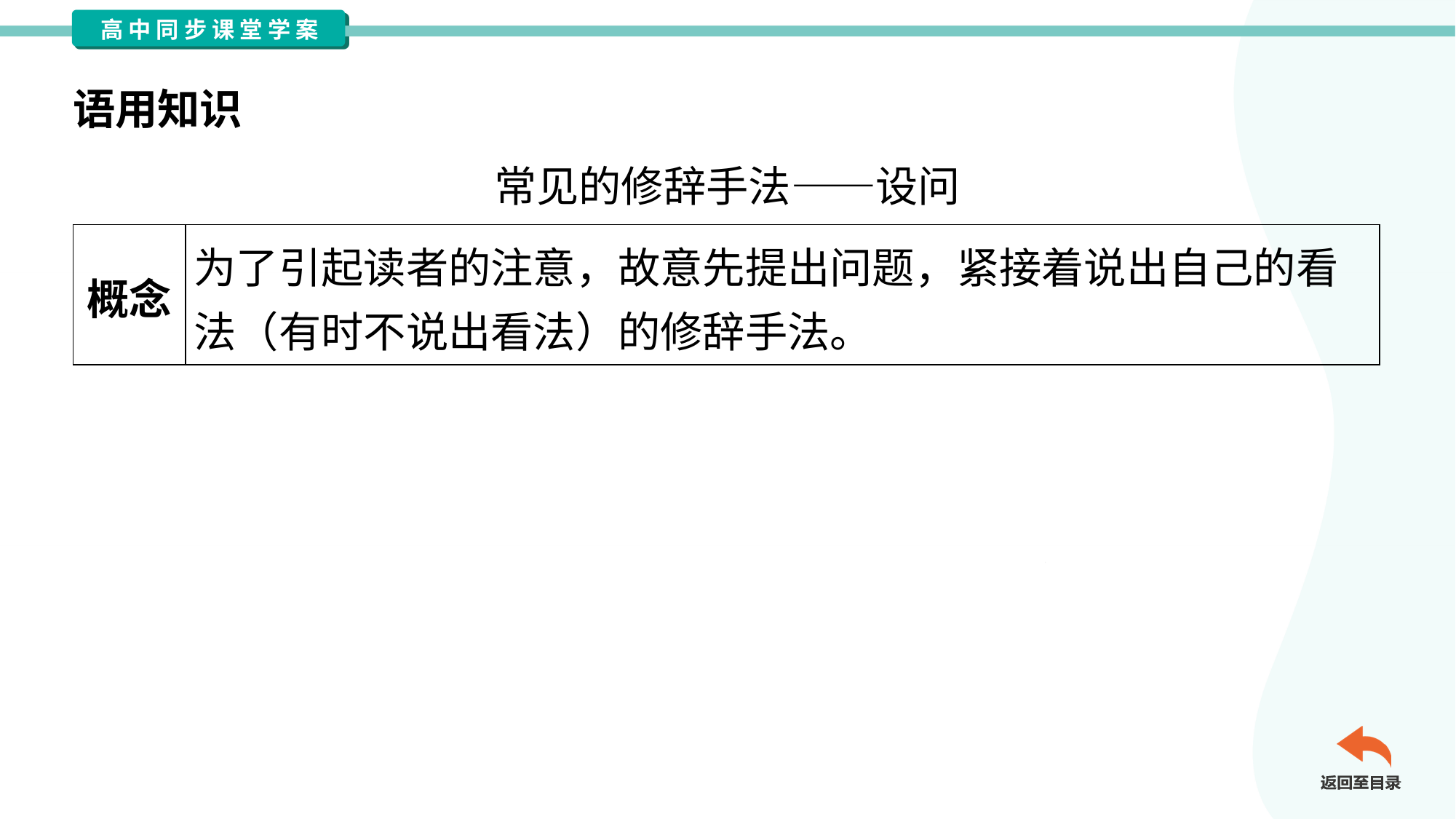

语用知识
常见的修辞手法——设问
| 概念 | 为了引起读者的注意，故意先提出问题，紧接着说出自己的看 法（有时不说出看法）的修辞手法。 |
| --- | --- |